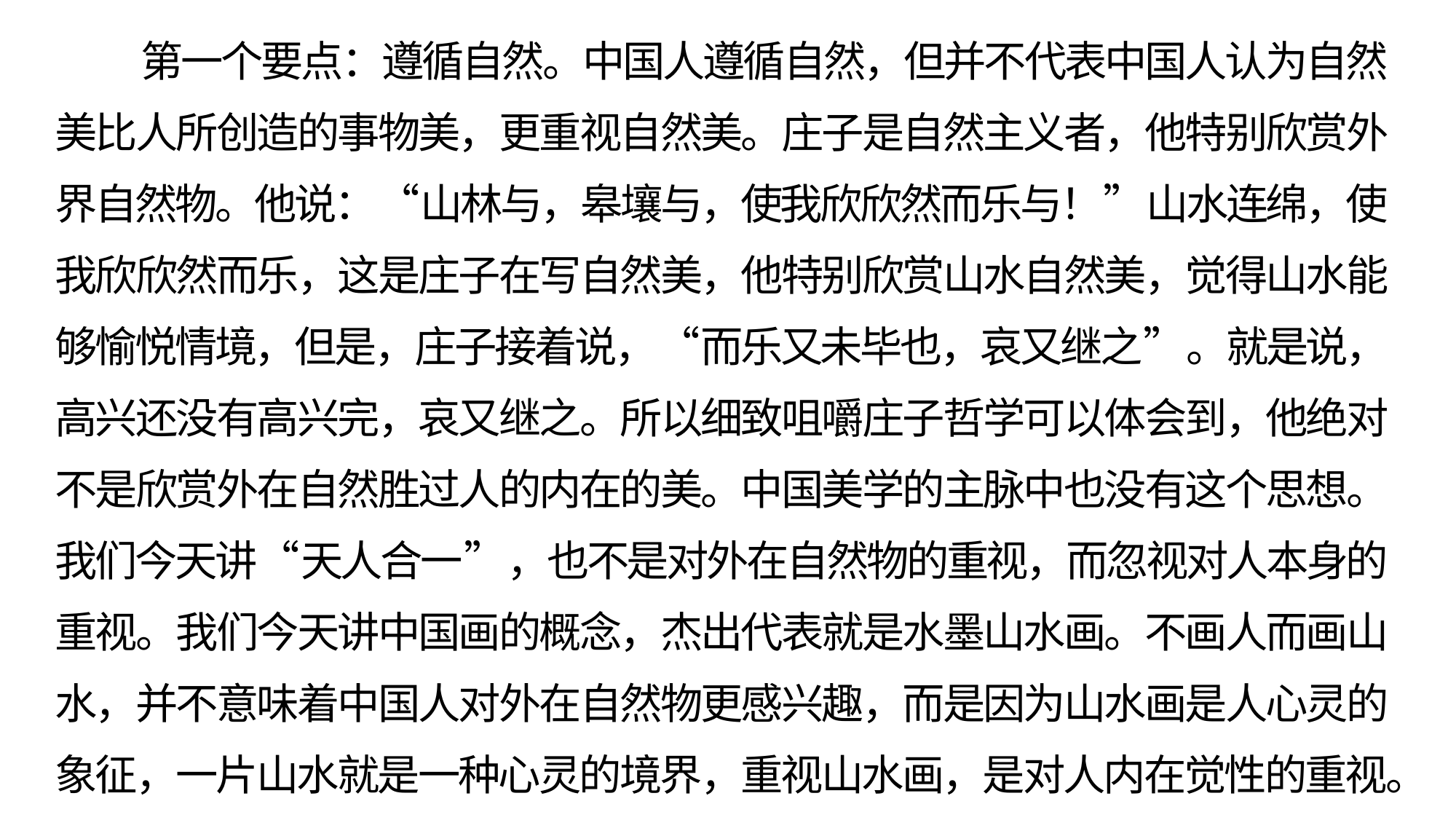

第一个要点：遵循自然。中国人遵循自然，但并不代表中国人认为自然美比人所创造的事物美，更重视自然美。庄子是自然主义者，他特别欣赏外界自然物。他说：“山林与，皋壤与，使我欣欣然而乐与！”山水连绵，使我欣欣然而乐，这是庄子在写自然美，他特别欣赏山水自然美，觉得山水能够愉悦情境，但是，庄子接着说，“而乐又未毕也，哀又继之”。就是说，高兴还没有高兴完，哀又继之。所以细致咀嚼庄子哲学可以体会到，他绝对不是欣赏外在自然胜过人的内在的美。中国美学的主脉中也没有这个思想。我们今天讲“天人合一”，也不是对外在自然物的重视，而忽视对人本身的重视。我们今天讲中国画的概念，杰出代表就是水墨山水画。不画人而画山水，并不意味着中国人对外在自然物更感兴趣，而是因为山水画是人心灵的象征，一片山水就是一种心灵的境界，重视山水画，是对人内在觉性的重视。